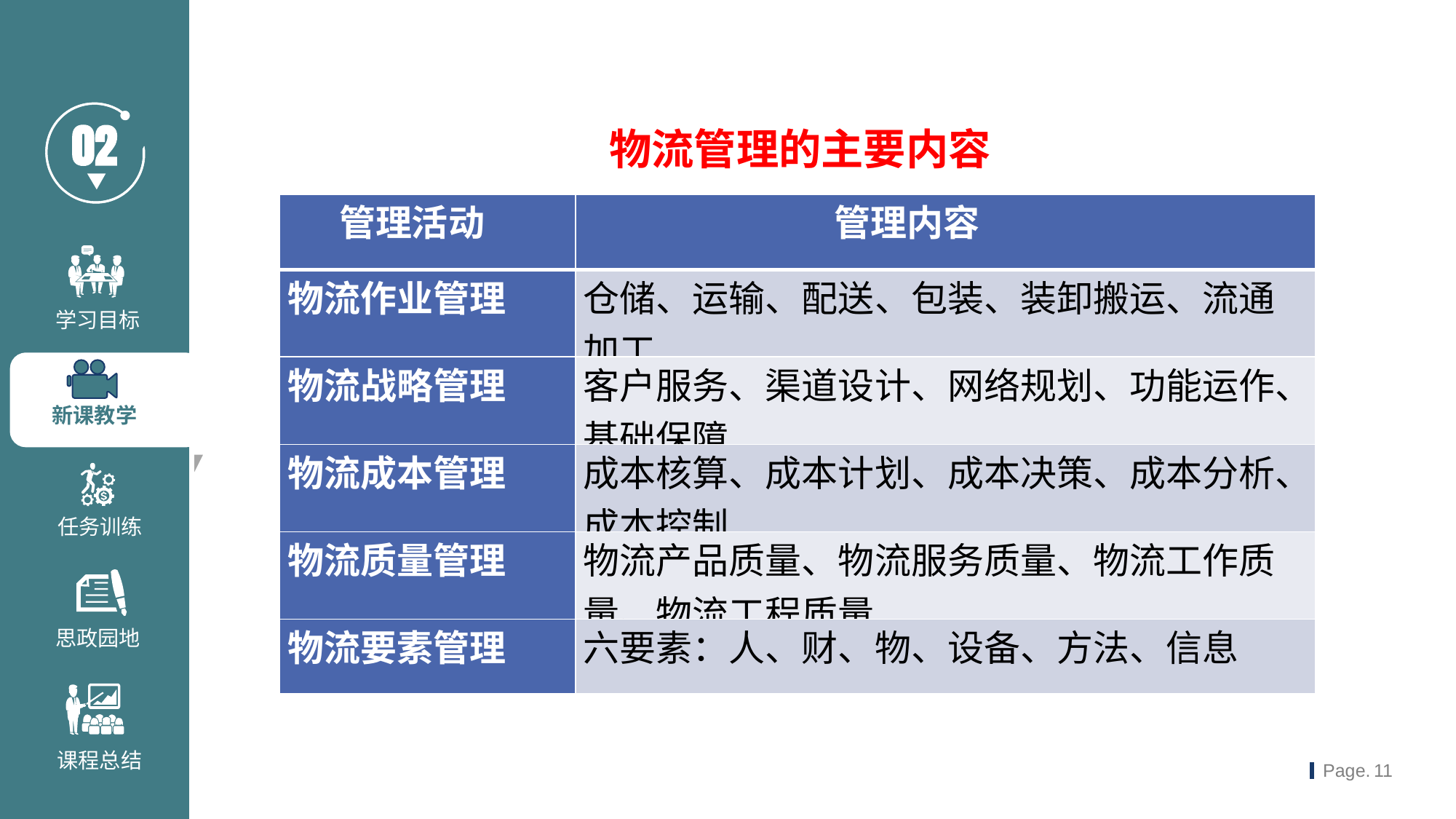

物流管理的主要内容
| 管理活动 | 管理内容 |
| --- | --- |
| 物流作业管理 | 仓储、运输、配送、包装、装卸搬运、流通加工 |
| 物流战略管理 | 客户服务、渠道设计、网络规划、功能运作、基础保障 |
| 物流成本管理 | 成本核算、成本计划、成本决策、成本分析、成本控制 |
| 物流质量管理 | 物流产品质量、物流服务质量、物流工作质量、物流工程质量 |
| 物流要素管理 | 六要素：人、财、物、设备、方法、信息 |